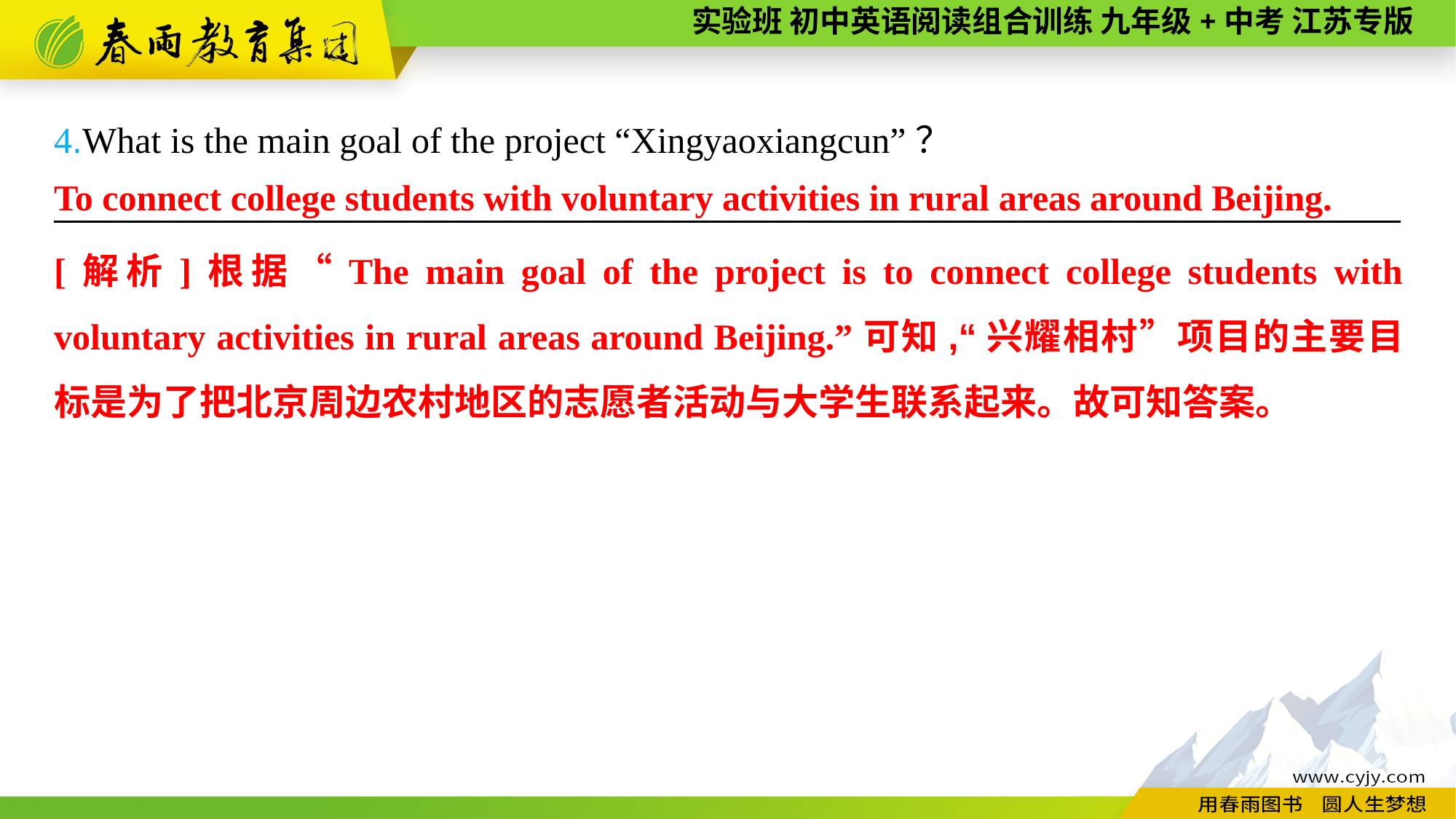

4.What is the main goal of the project “Xingyaoxiangcun”？
————————                        ——  ————                                                  ————
To connect college students with voluntary activities in rural areas around Beijing.
[解析]根据“The main goal of the project is to connect college students with voluntary activities in rural areas around Beijing.”可知,“兴耀相村”项目的主要目标是为了把北京周边农村地区的志愿者活动与大学生联系起来。故可知答案。